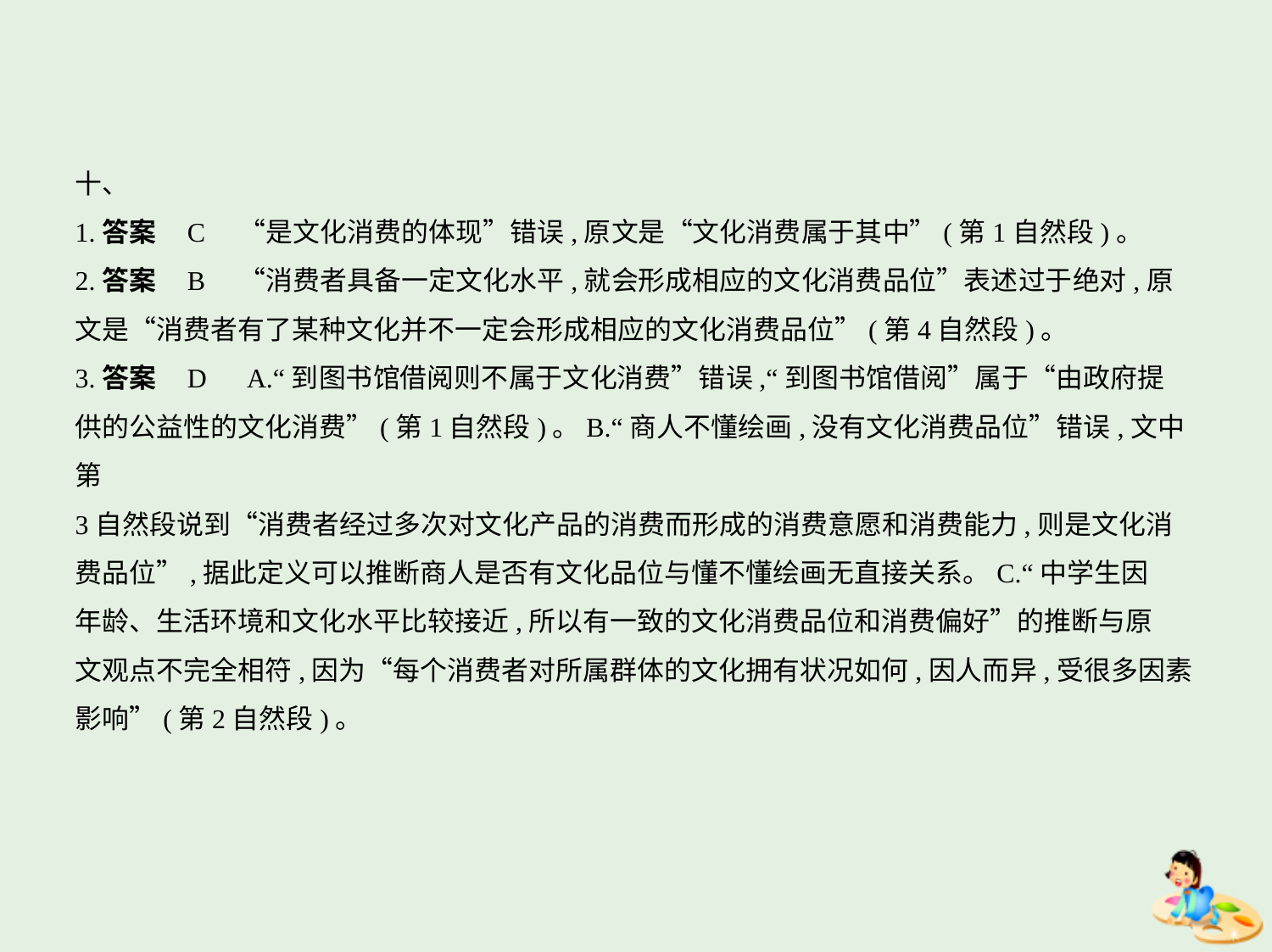

十、
1.答案    C　“是文化消费的体现”错误,原文是“文化消费属于其中”(第1自然段)。
2.答案    B　“消费者具备一定文化水平,就会形成相应的文化消费品位”表述过于绝对,原
文是“消费者有了某种文化并不一定会形成相应的文化消费品位”(第4自然段)。
3.答案    D　A.“到图书馆借阅则不属于文化消费”错误,“到图书馆借阅”属于“由政府提
供的公益性的文化消费”(第1自然段)。B.“商人不懂绘画,没有文化消费品位”错误,文中第
3自然段说到“消费者经过多次对文化产品的消费而形成的消费意愿和消费能力,则是文化消
费品位”,据此定义可以推断商人是否有文化品位与懂不懂绘画无直接关系。C.“中学生因
年龄、生活环境和文化水平比较接近,所以有一致的文化消费品位和消费偏好”的推断与原
文观点不完全相符,因为“每个消费者对所属群体的文化拥有状况如何,因人而异,受很多因素
影响”(第2自然段)。